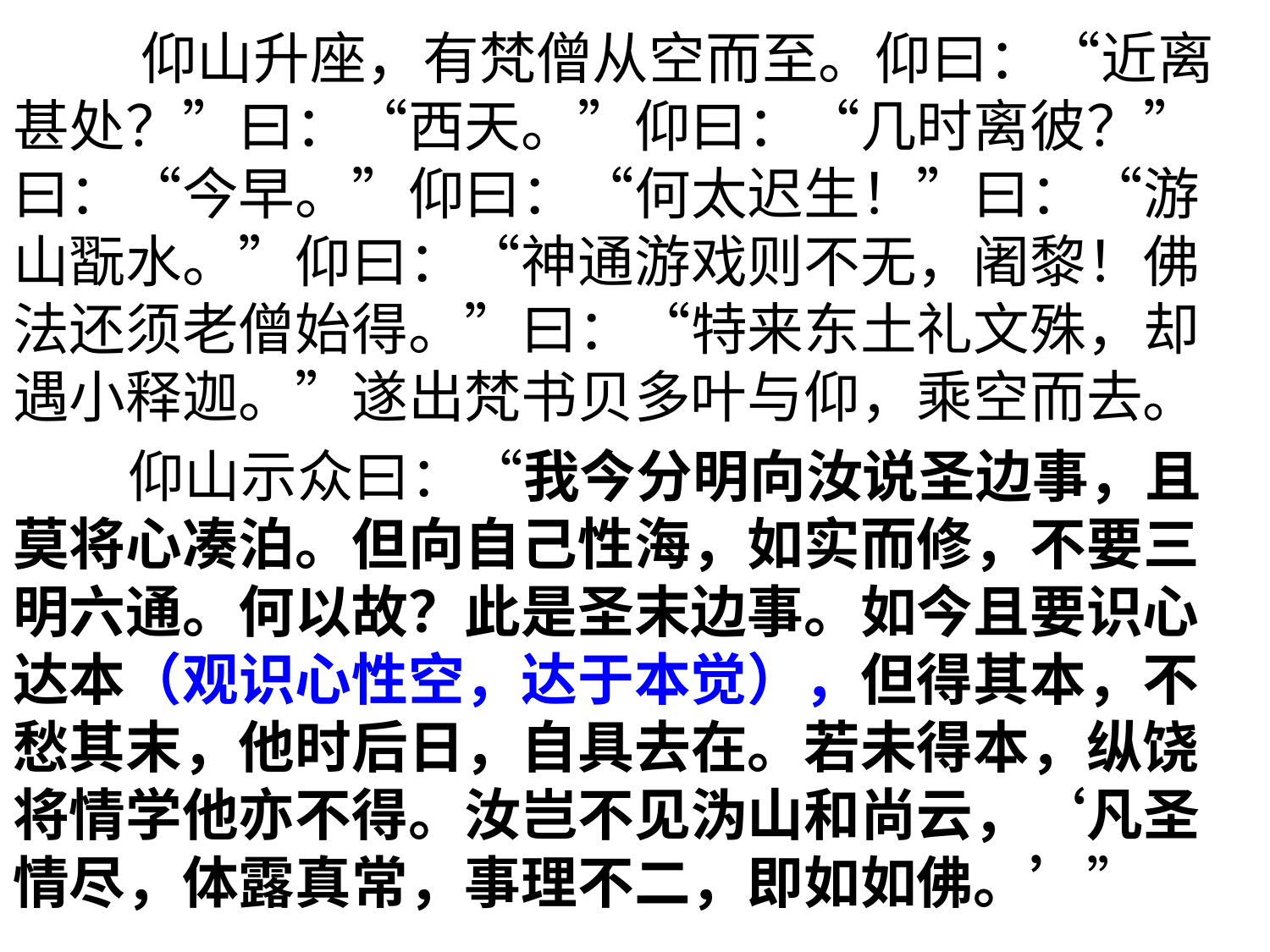

仰山升座，有梵僧从空而至。仰曰：“近离甚处？”曰：“西天。”仰曰：“几时离彼？”曰：“今早。”仰曰：“何太迟生！”曰：“游山翫水。”仰曰：“神通游戏则不无，阇黎！佛法还须老僧始得。”曰：“特来东土礼文殊，却遇小释迦。”遂出梵书贝多叶与仰，乘空而去。
        仰山示众曰：“我今分明向汝说圣边事，且莫将心凑泊。但向自己性海，如实而修，不要三明六通。何以故？此是圣末边事。如今且要识心达本（观识心性空，达于本觉），但得其本，不愁其末，他时后日，自具去在。若未得本，纵饶将情学他亦不得。汝岂不见沩山和尚云，‘凡圣情尽，体露真常，事理不二，即如如佛。’”